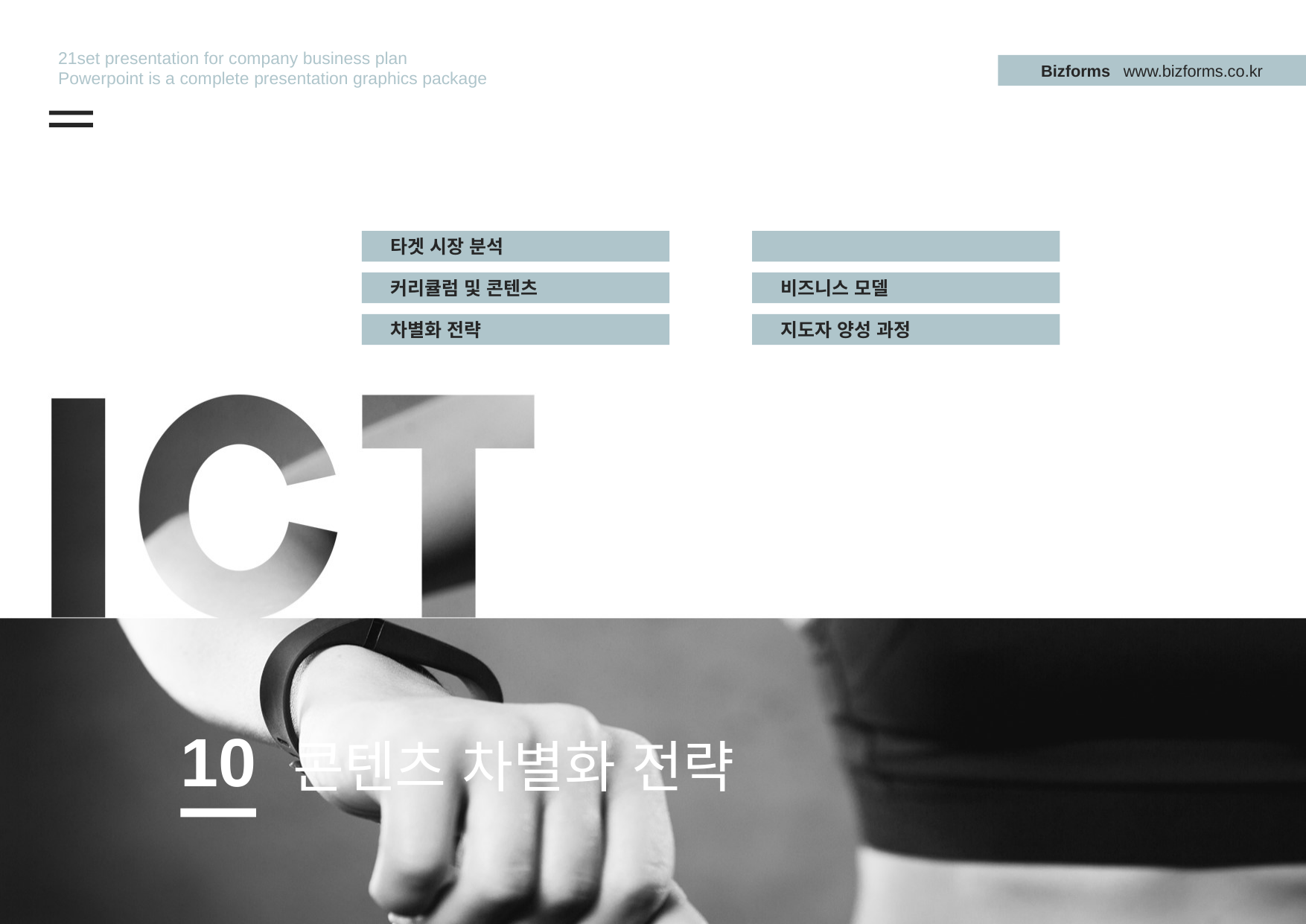

21set presentation for company business plan
Powerpoint is a complete presentation graphics package
Bizforms   www.bizforms.co.kr

타겟 시장 분석

커리큘럼 및 콘텐츠
비즈니스 모델

차별화 전략
지도자 양성 과정

10

콘텐츠 차별화 전략